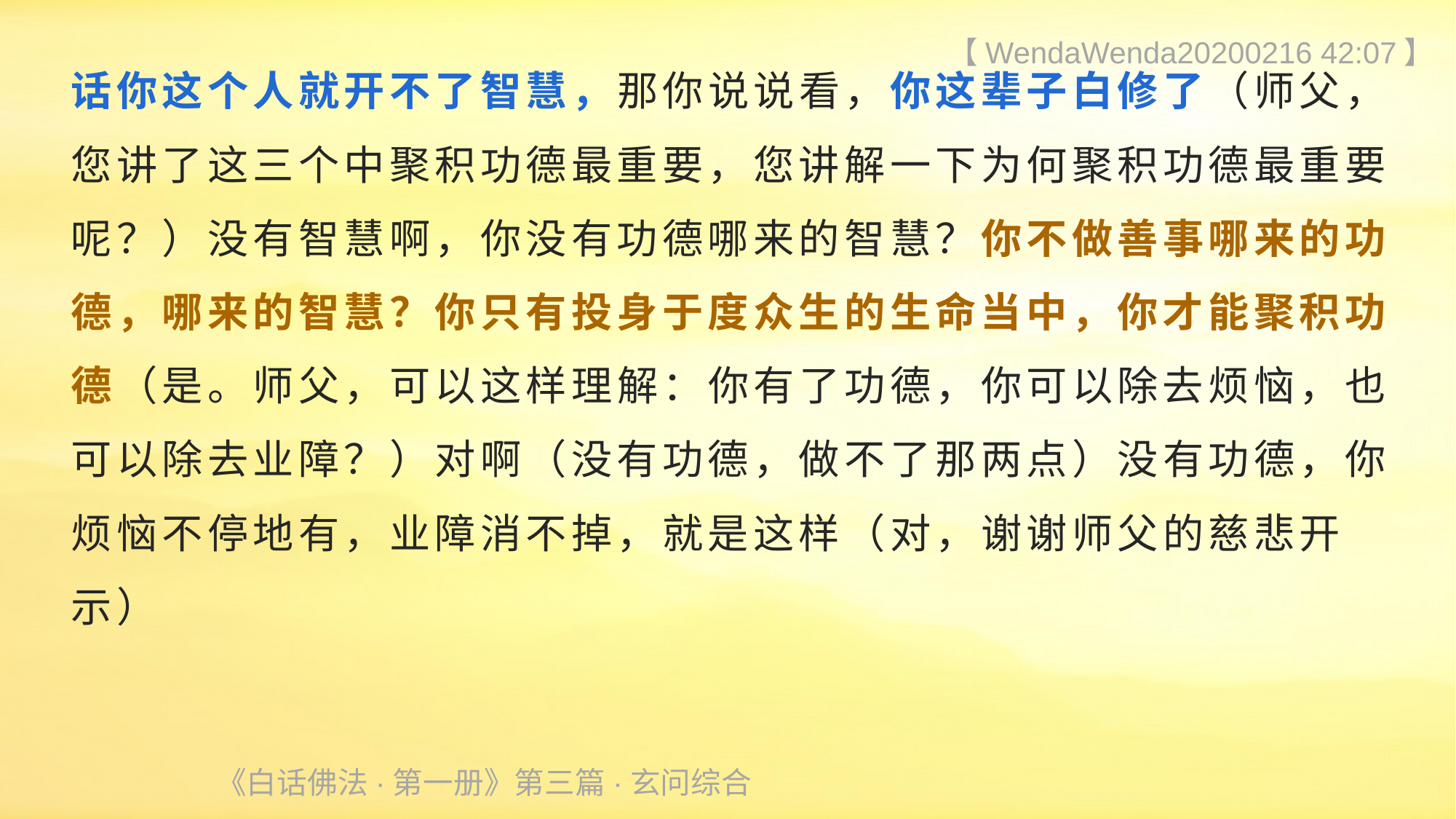

【WendaWenda20200216 42:07】
话你这个人就开不了智慧，那你说说看，你这辈子白修了（师父，您讲了这三个中聚积功德最重要，您讲解一下为何聚积功德最重要呢？）没有智慧啊，你没有功德哪来的智慧？你不做善事哪来的功德，哪来的智慧？你只有投身于度众生的生命当中，你才能聚积功德（是。师父，可以这样理解：你有了功德，你可以除去烦恼，也可以除去业障？）对啊（没有功德，做不了那两点）没有功德，你烦恼不停地有，业障消不掉，就是这样（对，谢谢师父的慈悲开示）
                             《白话佛法·第一册》第三篇·玄问综合